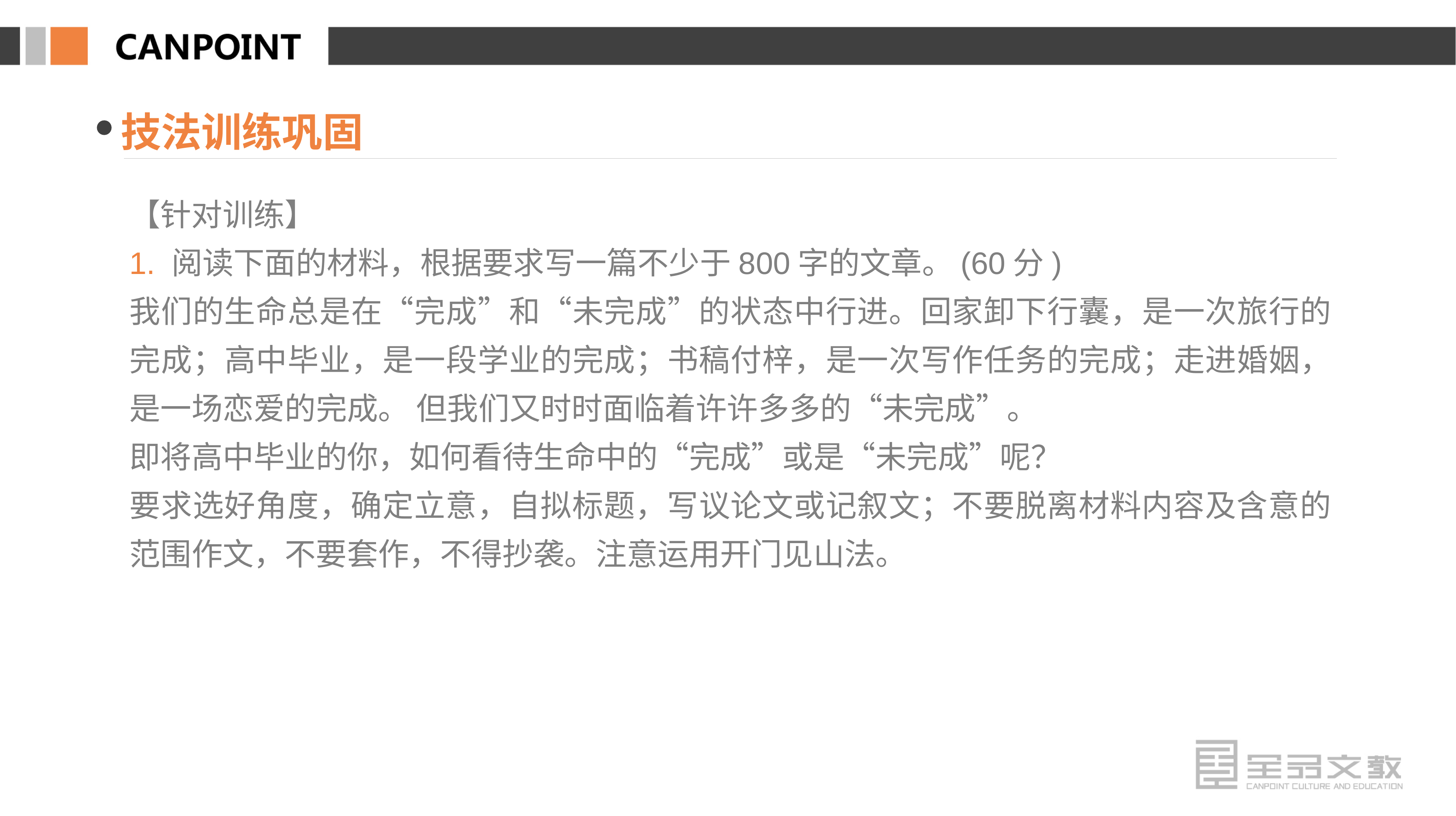

技法训练巩固

【针对训练】
1. 阅读下面的材料，根据要求写一篇不少于800字的文章。(60分)
我们的生命总是在“完成”和“未完成”的状态中行进。回家卸下行囊，是一次旅行的完成；高中毕业，是一段学业的完成；书稿付梓，是一次写作任务的完成；走进婚姻，是一场恋爱的完成。 但我们又时时面临着许许多多的“未完成”。
即将高中毕业的你，如何看待生命中的“完成”或是“未完成”呢？
要求选好角度，确定立意，自拟标题，写议论文或记叙文；不要脱离材料内容及含意的范围作文，不要套作，不得抄袭。注意运用开门见山法。